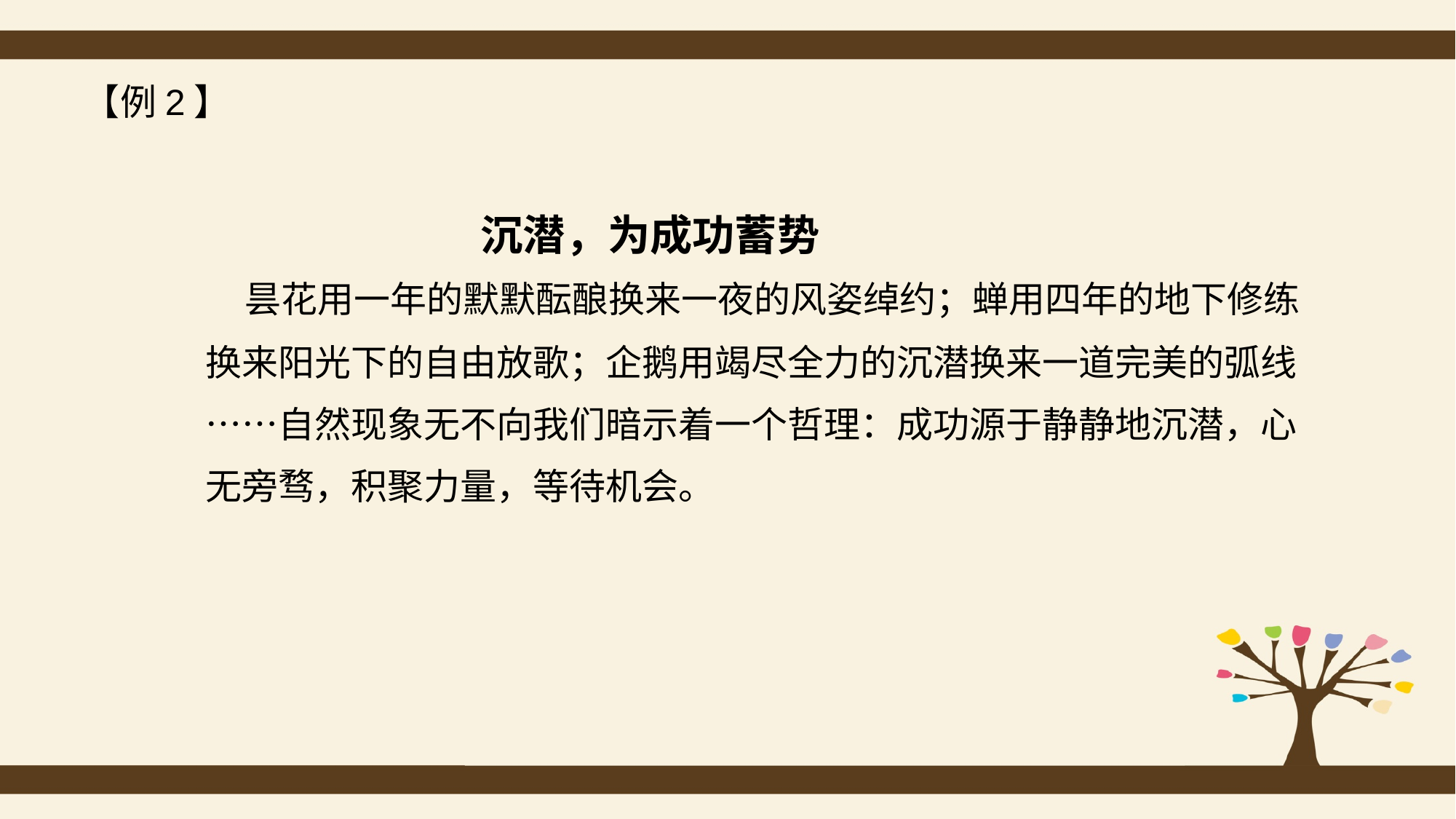

# 【例2】
                            沉潜，为成功蓄势
   昙花用一年的默默酝酿换来一夜的风姿绰约；蝉用四年的地下修练换来阳光下的自由放歌；企鹅用竭尽全力的沉潜换来一道完美的弧线……自然现象无不向我们暗示着一个哲理：成功源于静静地沉潜，心无旁骛，积聚力量，等待机会。